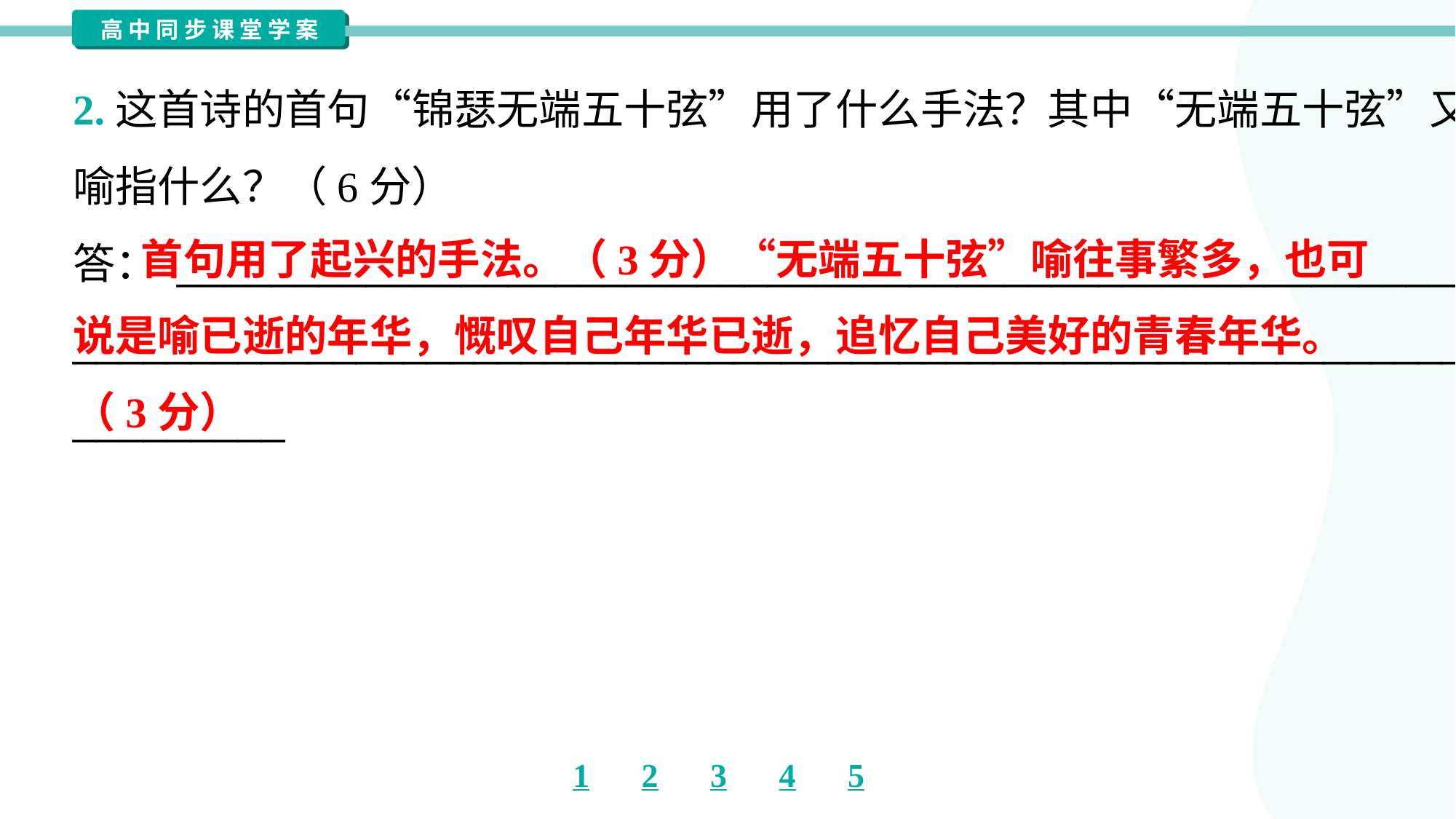

2.这首诗的首句“锦瑟无端五十弦”用了什么手法？其中“无端五十弦”又
喻指什么？（6分）
答： ________________________________________________________
_____________________________________________________________
_________
      首句用了起兴的手法。（3分）“无端五十弦”喻往事繁多，也可说是喻已逝的年华，慨叹自己年华已逝，追忆自己美好的青春年华。（3分）